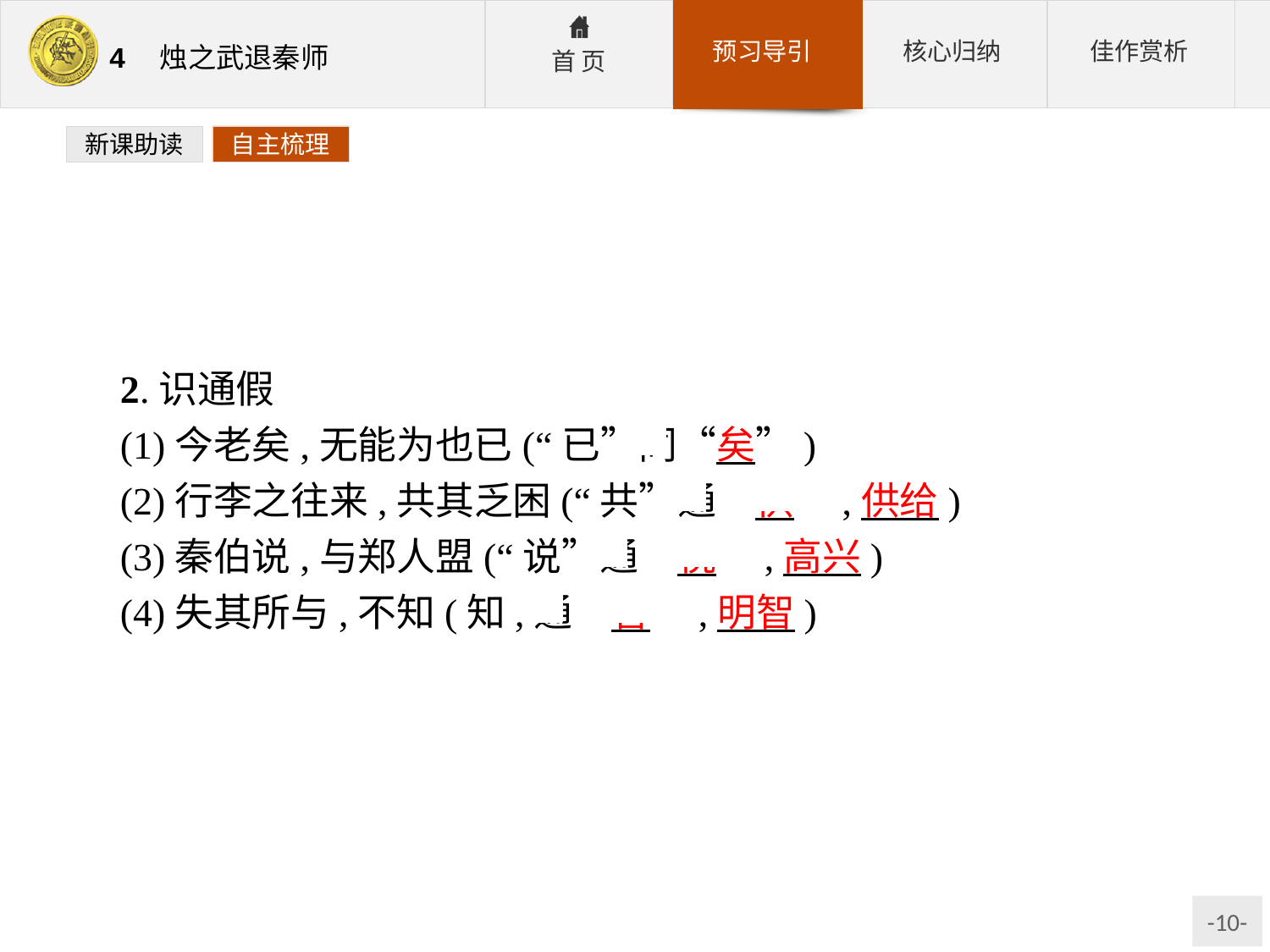

新课助读
自主梳理
2.识通假
(1)今老矣,无能为也已(“已”同“矣”)
(2)行李之往来,共其乏困(“共”通“供”,供给)
(3)秦伯说,与郑人盟(“说”通“悦”,高兴)
(4)失其所与,不知(知,通“智”,明智)